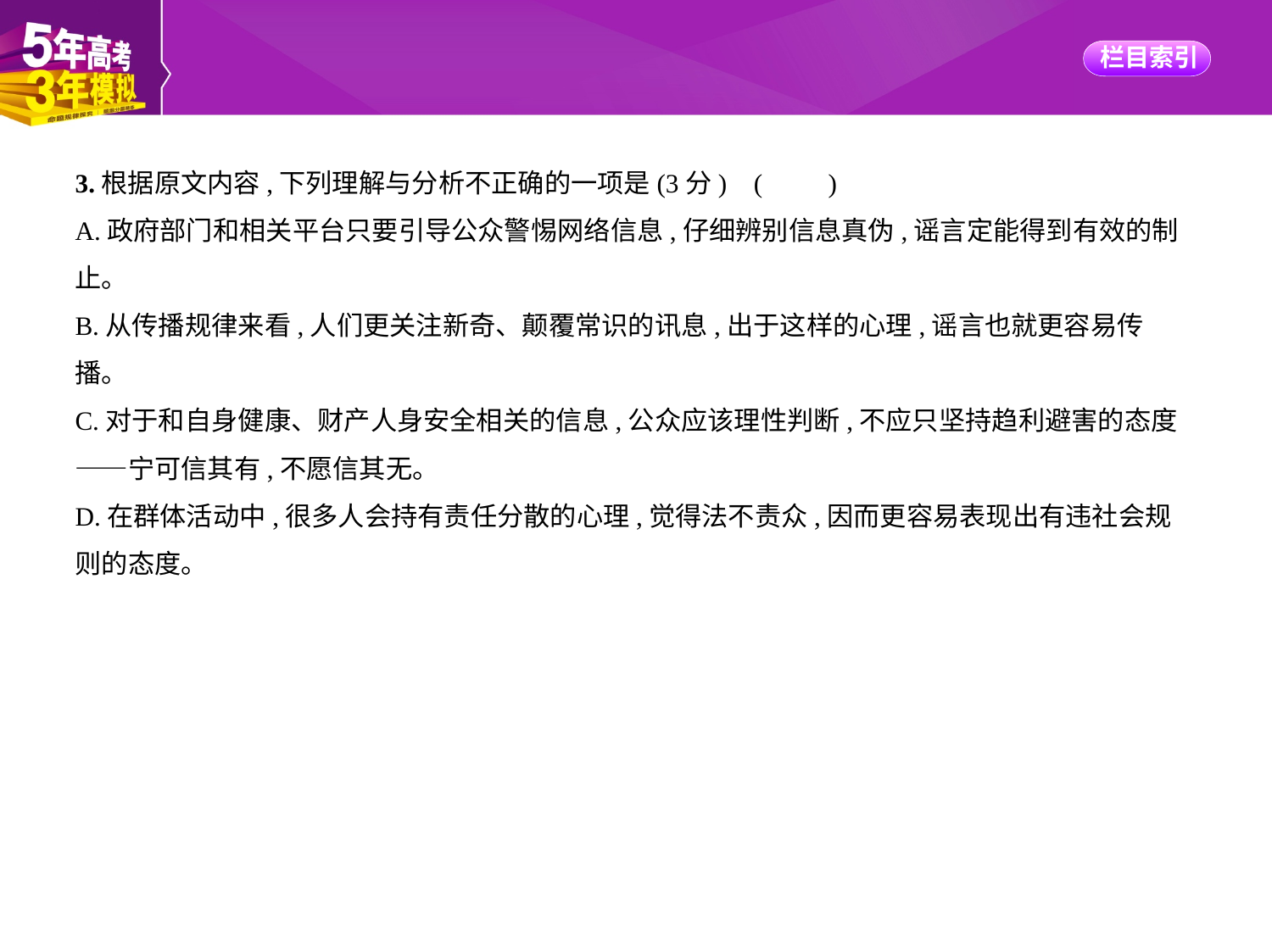

3.根据原文内容,下列理解与分析不正确的一项是(3分) (　　)
A.政府部门和相关平台只要引导公众警惕网络信息,仔细辨别信息真伪,谣言定能得到有效的制
止。
B.从传播规律来看,人们更关注新奇、颠覆常识的讯息,出于这样的心理,谣言也就更容易传
播。
C.对于和自身健康、财产人身安全相关的信息,公众应该理性判断,不应只坚持趋利避害的态度
——宁可信其有,不愿信其无。
D.在群体活动中,很多人会持有责任分散的心理,觉得法不责众,因而更容易表现出有违社会规
则的态度。